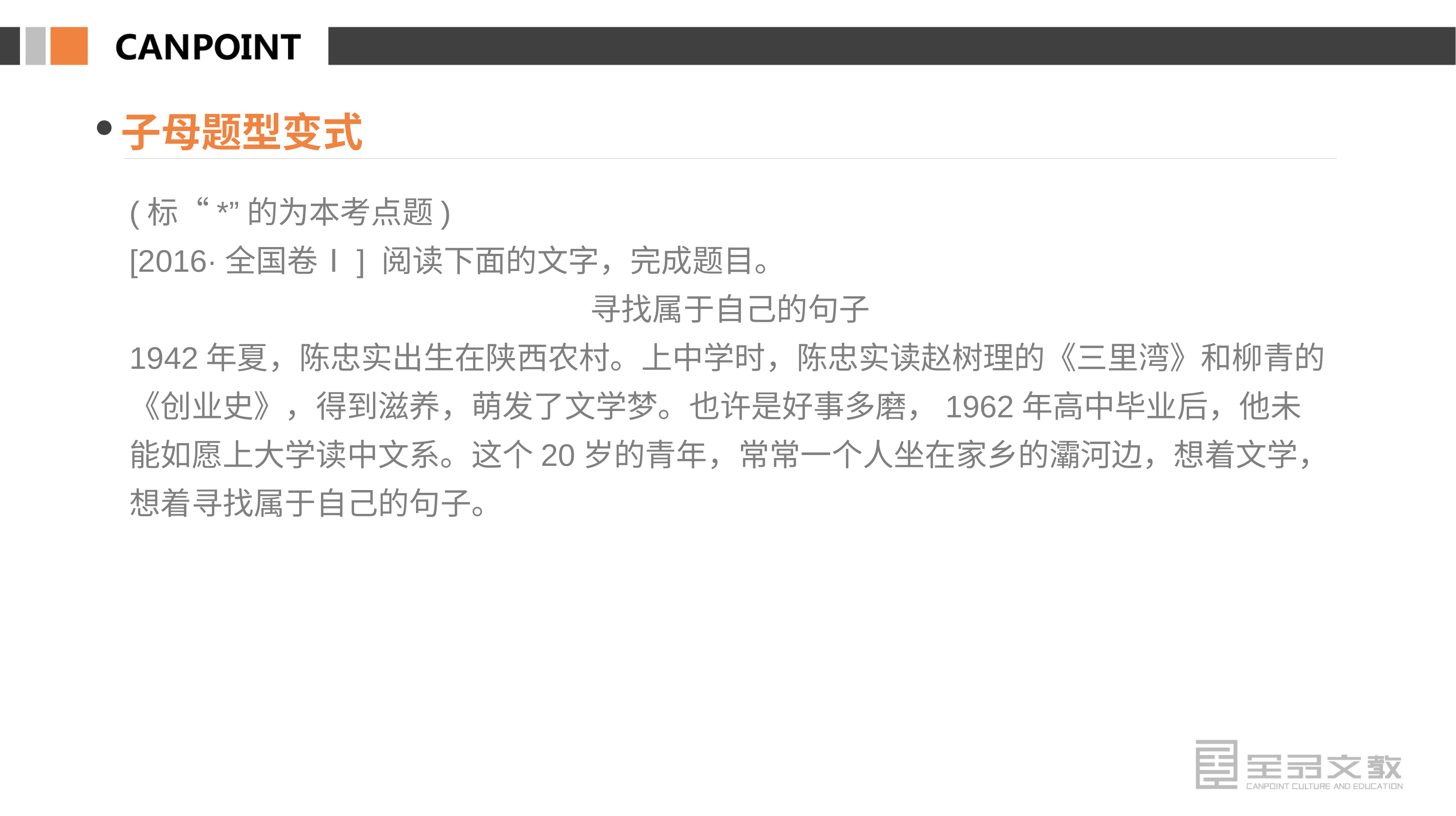

子母题型变式

(标“*”的为本考点题)
[2016·全国卷Ⅰ] 阅读下面的文字，完成题目。
寻找属于自己的句子
1942年夏，陈忠实出生在陕西农村。上中学时，陈忠实读赵树理的《三里湾》和柳青的《创业史》，得到滋养，萌发了文学梦。也许是好事多磨，1962年高中毕业后，他未能如愿上大学读中文系。这个20岁的青年，常常一个人坐在家乡的灞河边，想着文学，想着寻找属于自己的句子。